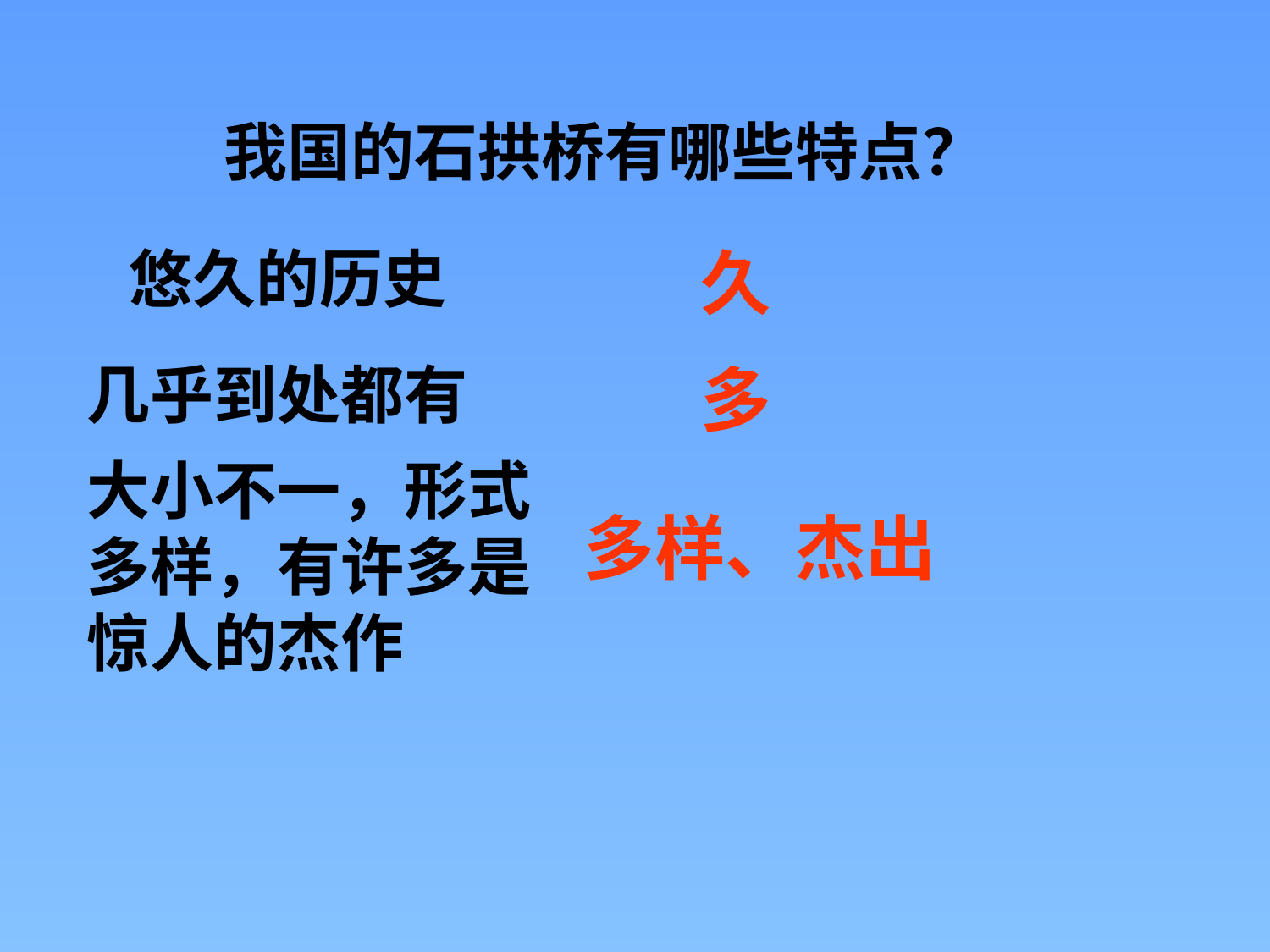

我国的石拱桥有哪些特点？
悠久的历史
久
几乎到处都有
多
大小不一，形式多样，有许多是惊人的杰作
多样、杰出